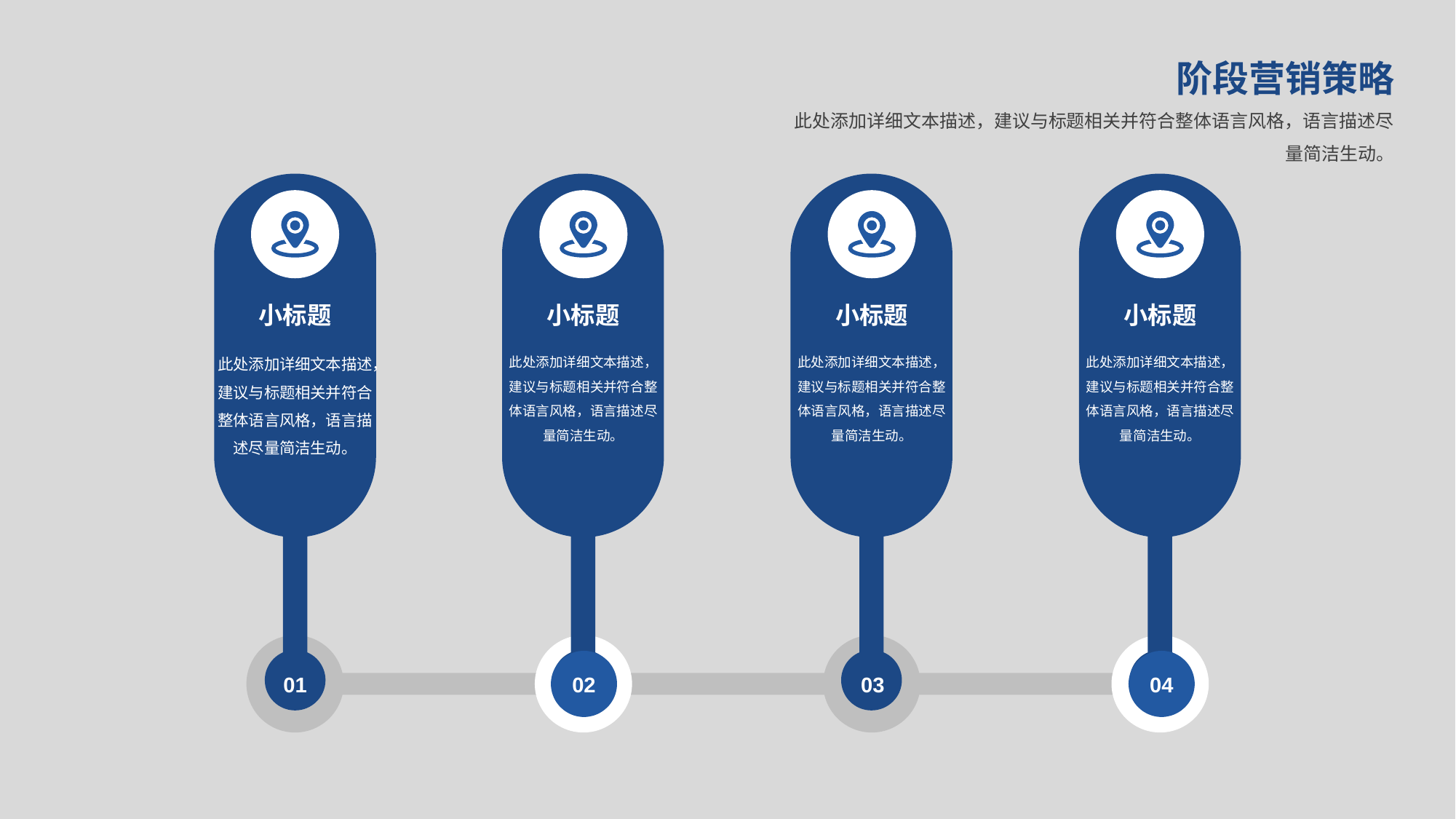

阶段营销策略
此处添加详细文本描述，建议与标题相关并符合整体语言风格，语言描述尽量简洁生动。

小标题
此处添加详细文本描述，建议与标题相关并符合整体语言风格，语言描述尽量简洁生动。

01

小标题
此处添加详细文本描述，建议与标题相关并符合整体语言风格，语言描述尽量简洁生动。
02
02

小标题
此处添加详细文本描述，建议与标题相关并符合整体语言风格，语言描述尽量简洁生动。
03
03

小标题
此处添加详细文本描述，建议与标题相关并符合整体语言风格，语言描述尽量简洁生动。
04
04